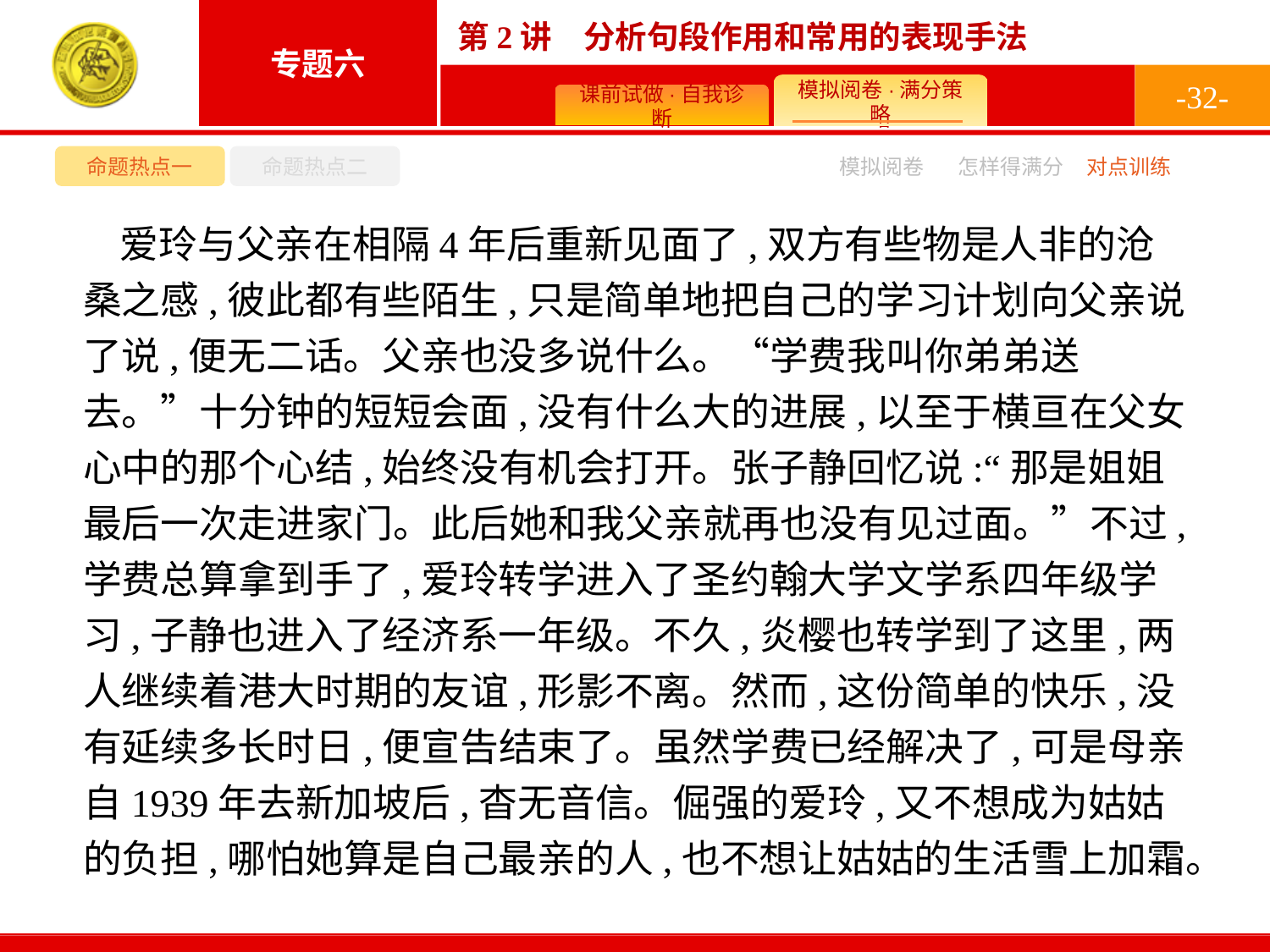

-32-
命题热点一
命题热点二
模拟阅卷
怎样得满分
对点训练
爱玲与父亲在相隔4年后重新见面了,双方有些物是人非的沧桑之感,彼此都有些陌生,只是简单地把自己的学习计划向父亲说了说,便无二话。父亲也没多说什么。“学费我叫你弟弟送去。”十分钟的短短会面,没有什么大的进展,以至于横亘在父女心中的那个心结,始终没有机会打开。张子静回忆说:“那是姐姐最后一次走进家门。此后她和我父亲就再也没有见过面。”不过,学费总算拿到手了,爱玲转学进入了圣约翰大学文学系四年级学习,子静也进入了经济系一年级。不久,炎樱也转学到了这里,两人继续着港大时期的友谊,形影不离。然而,这份简单的快乐,没有延续多长时日,便宣告结束了。虽然学费已经解决了,可是母亲自1939年去新加坡后,杳无音信。倔强的爱玲,又不想成为姑姑的负担,哪怕她算是自己最亲的人,也不想让姑姑的生活雪上加霜。